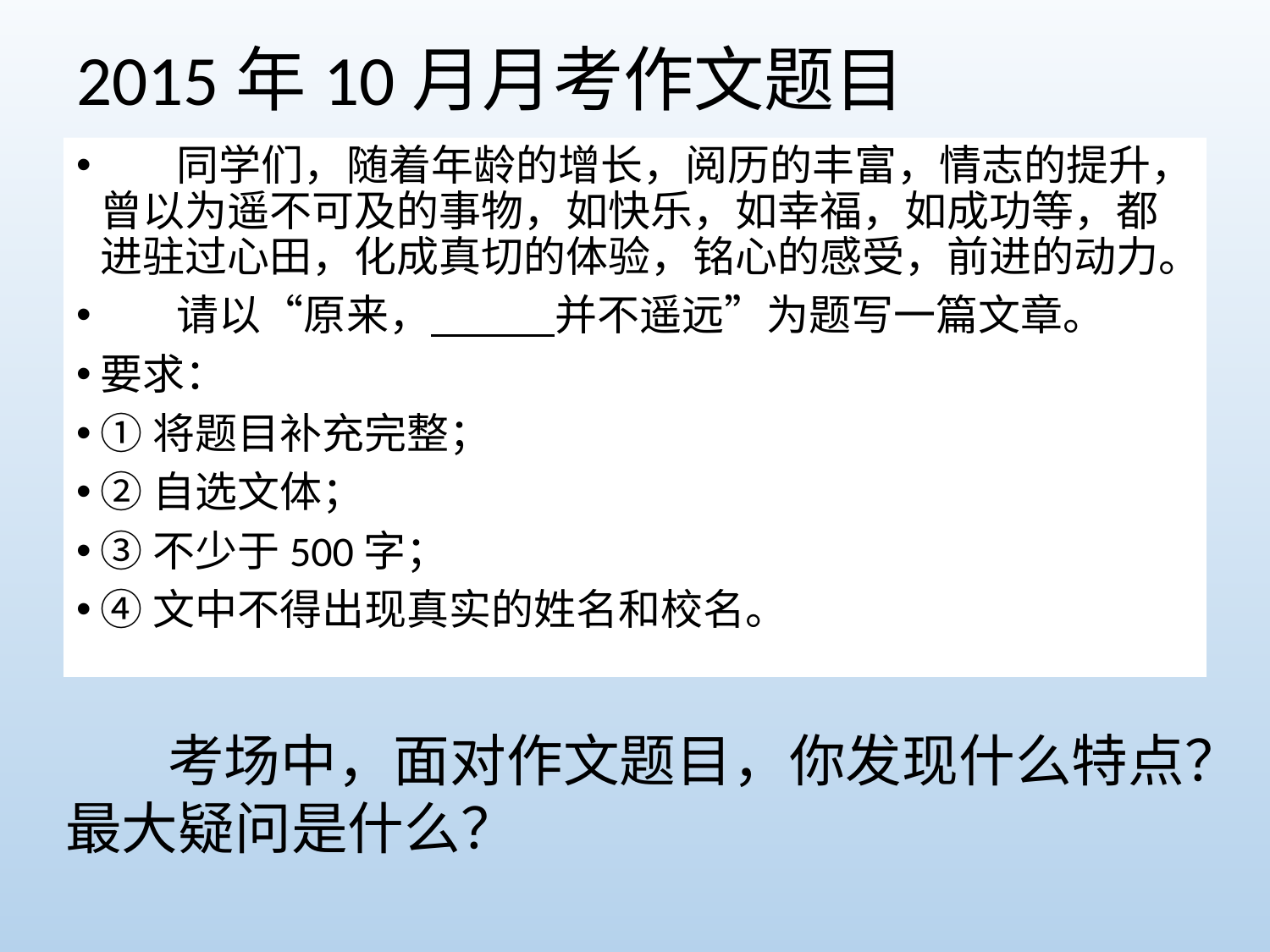

# 2015年10月月考作文题目
       同学们，随着年龄的增长，阅历的丰富，情志的提升，曾以为遥不可及的事物，如快乐，如幸福，如成功等，都进驻过心田，化成真切的体验，铭心的感受，前进的动力。
       请以“原来，             并不遥远”为题写一篇文章。
要求：
①将题目补充完整；
②自选文体；
③不少于500字；
④文中不得出现真实的姓名和校名。
       考场中，面对作文题目，你发现什么特点？最大疑问是什么？